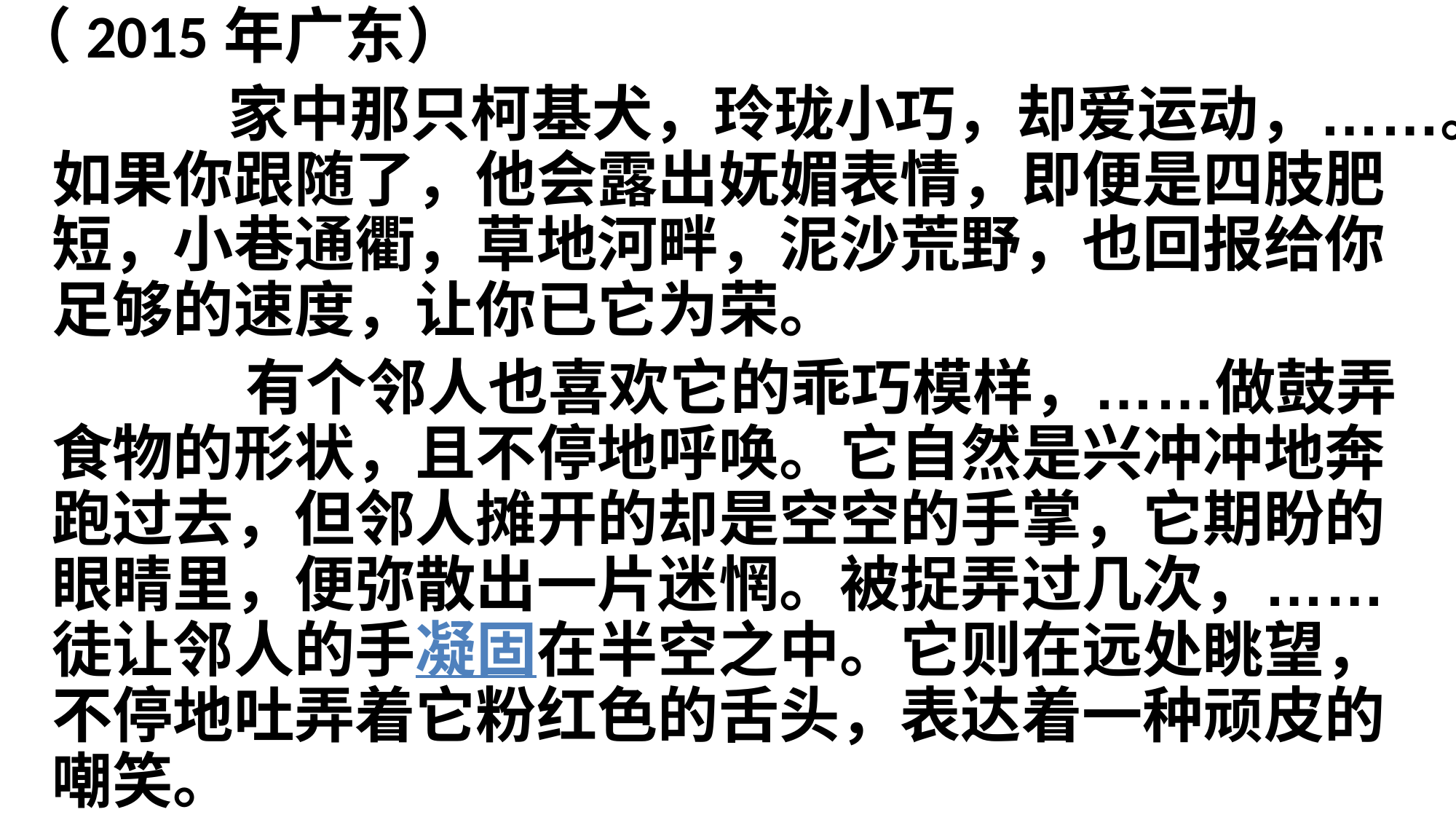

（2015年广东）
            家中那只柯基犬，玲珑小巧，却爱运动，……。如果你跟随了，他会露出妩媚表情，即便是四肢肥短，小巷通衢，草地河畔，泥沙荒野，也回报给你足够的速度，让你已它为荣。
             有个邻人也喜欢它的乖巧模样，……做鼓弄食物的形状，且不停地呼唤。它自然是兴冲冲地奔跑过去，但邻人摊开的却是空空的手掌，它期盼的眼睛里，便弥散出一片迷惘。被捉弄过几次，……徒让邻人的手凝固在半空之中。它则在远处眺望，不停地吐弄着它粉红色的舌头，表达着一种顽皮的嘲笑。